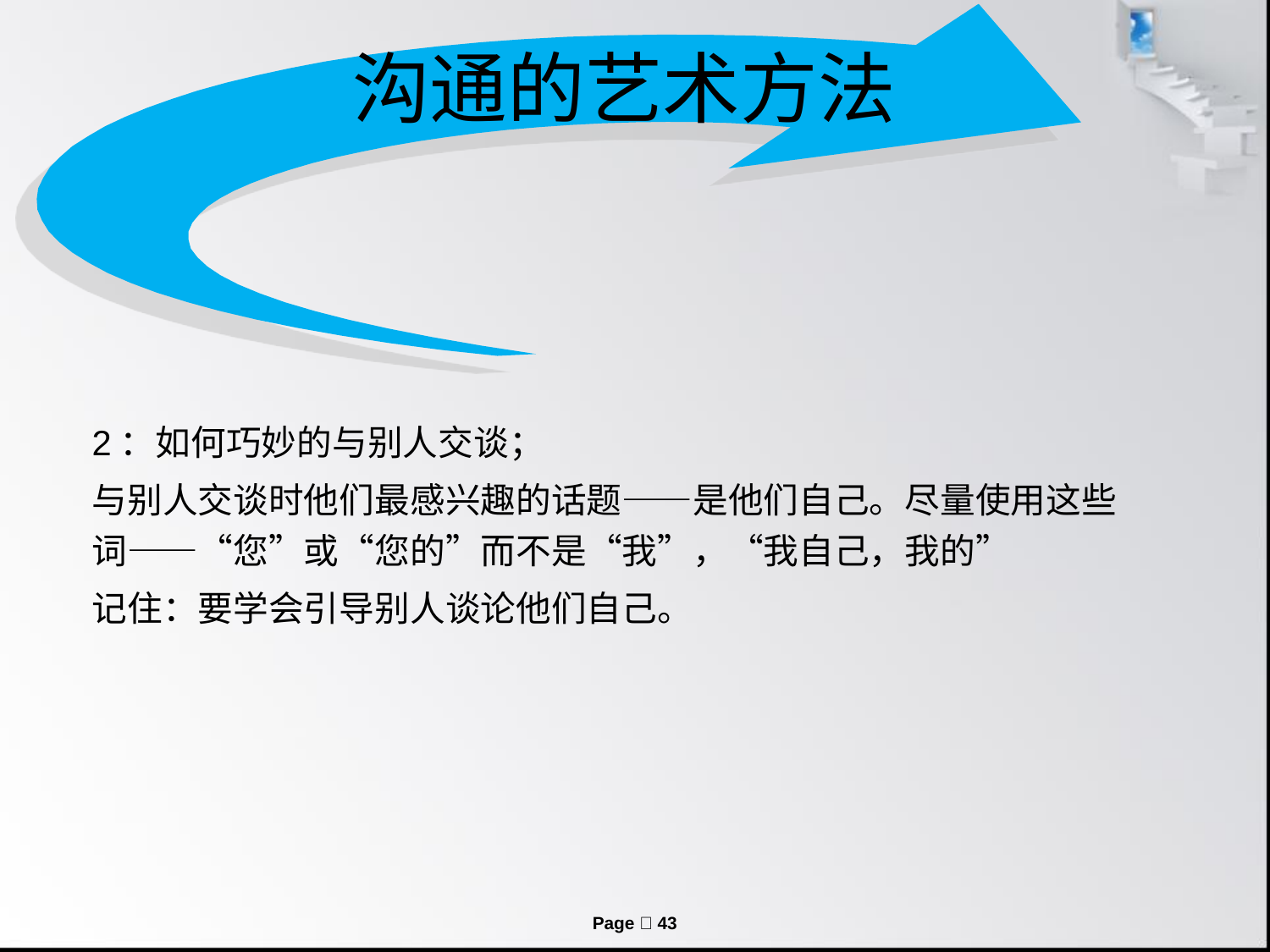

沟通的艺术方法

2：如何巧妙的与别人交谈；
与别人交谈时他们最感兴趣的话题——是他们自己。尽量使用这些词——“您”或“您的”而不是“我”，“我自己，我的”
记住：要学会引导别人谈论他们自己。